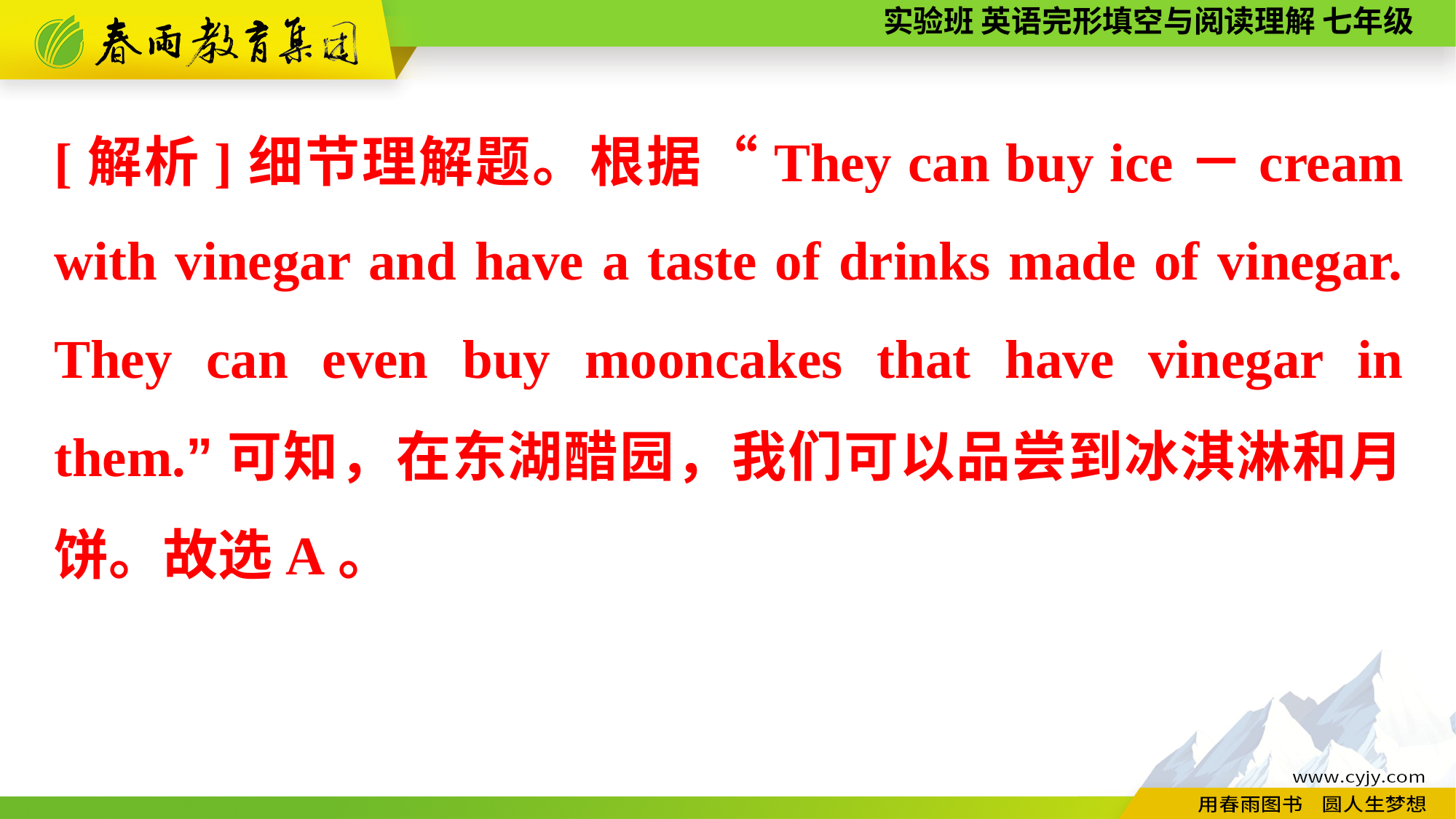

[解析]细节理解题。根据“They can buy ice－cream with vinegar and have a taste of drinks made of vinegar. They can even buy mooncakes that have vinegar in them.”可知，在东湖醋园，我们可以品尝到冰淇淋和月饼。故选A。